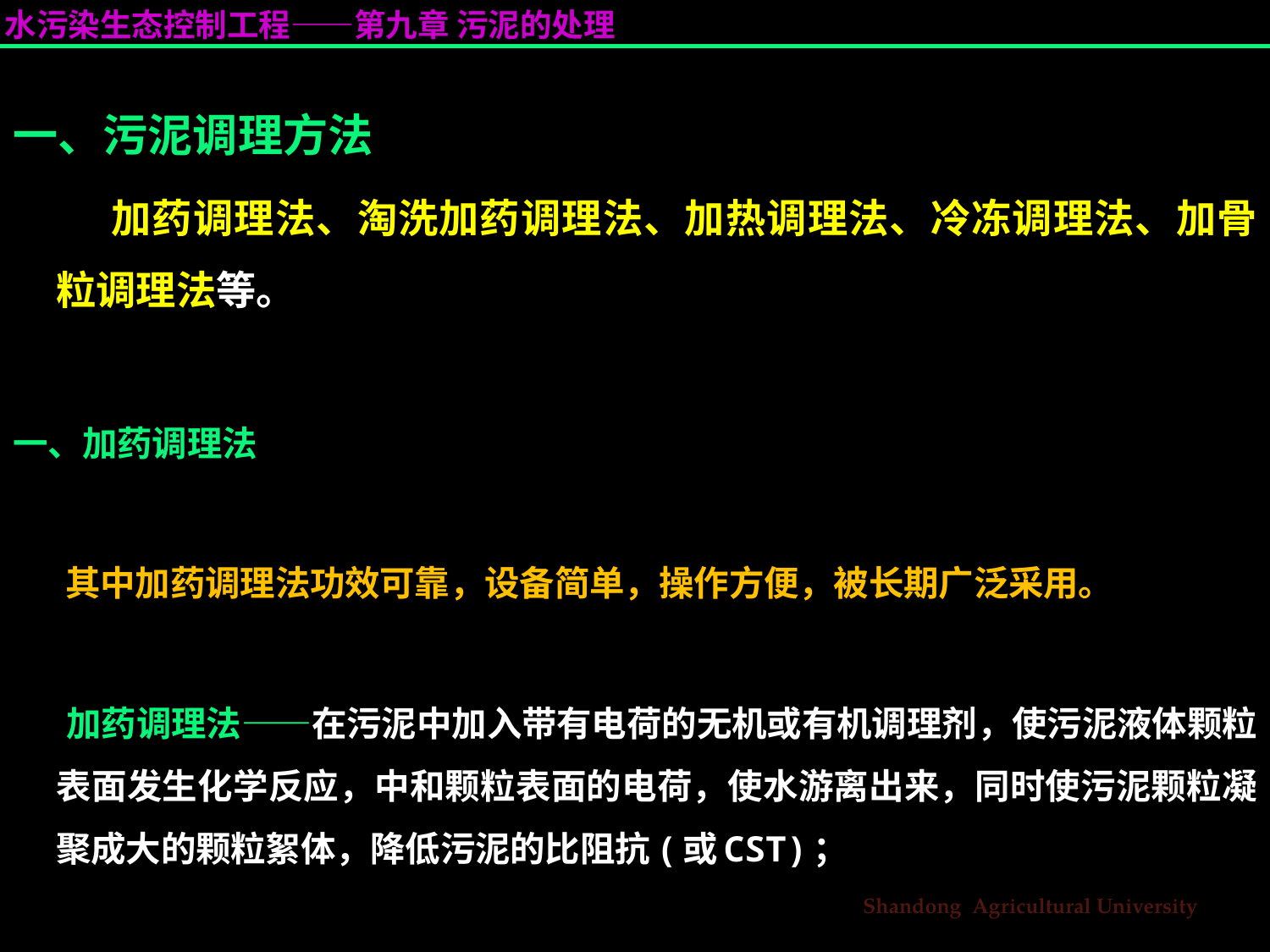

一、污泥调理方法
         加药调理法、淘洗加药调理法、加热调理法、冷冻调理法、加骨粒调理法等。

一、加药调理法

      其中加药调理法功效可靠，设备简单，操作方便，被长期广泛采用。

      加药调理法——在污泥中加入带有电荷的无机或有机调理剂，使污泥液体颗粒表面发生化学反应，中和颗粒表面的电荷，使水游离出来，同时使污泥颗粒凝聚成大的颗粒絮体，降低污泥的比阻抗(或CST)；